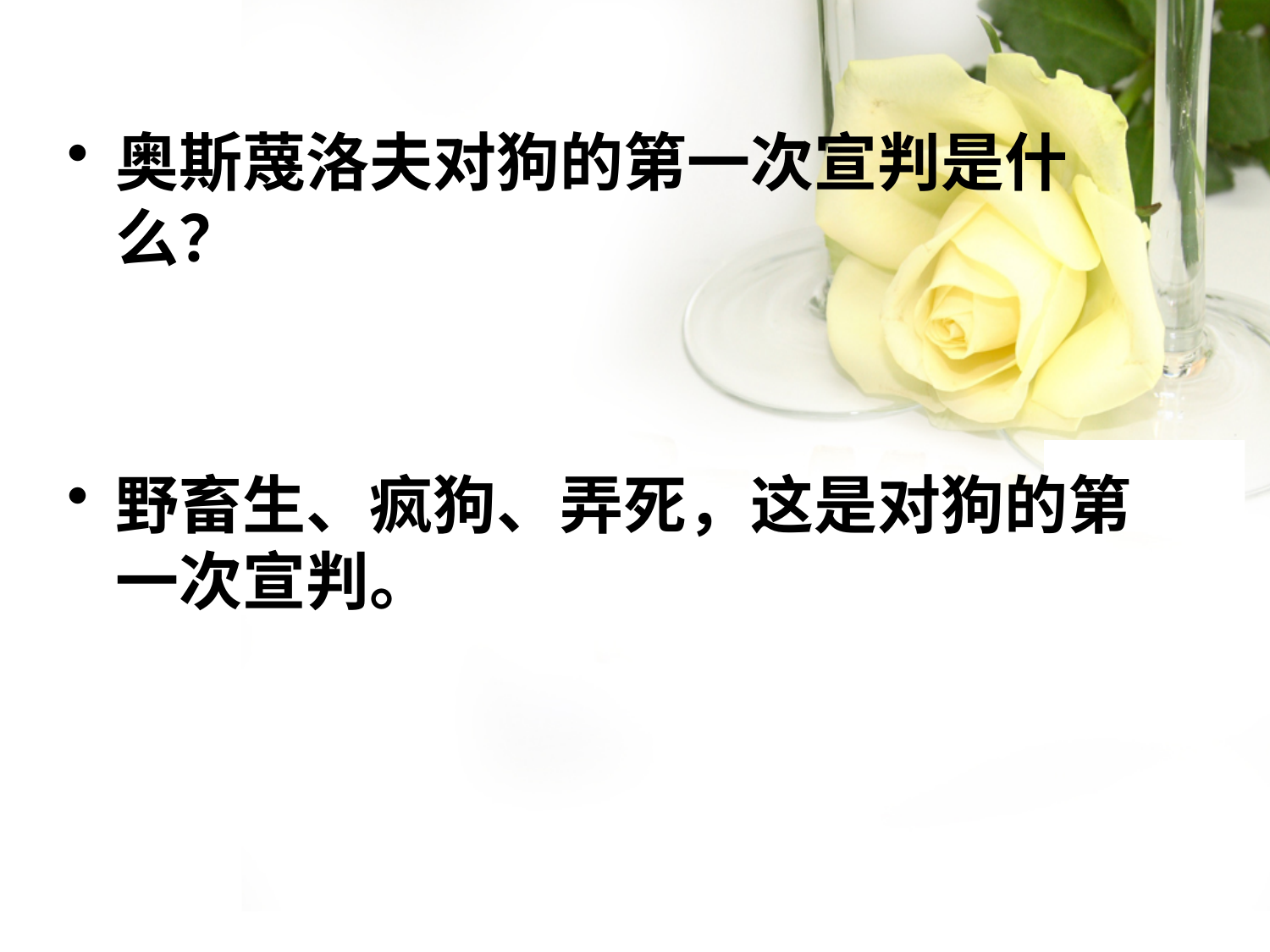

奥斯蔑洛夫对狗的第一次宣判是什么？

野畜生、疯狗、弄死，这是对狗的第一次宣判。